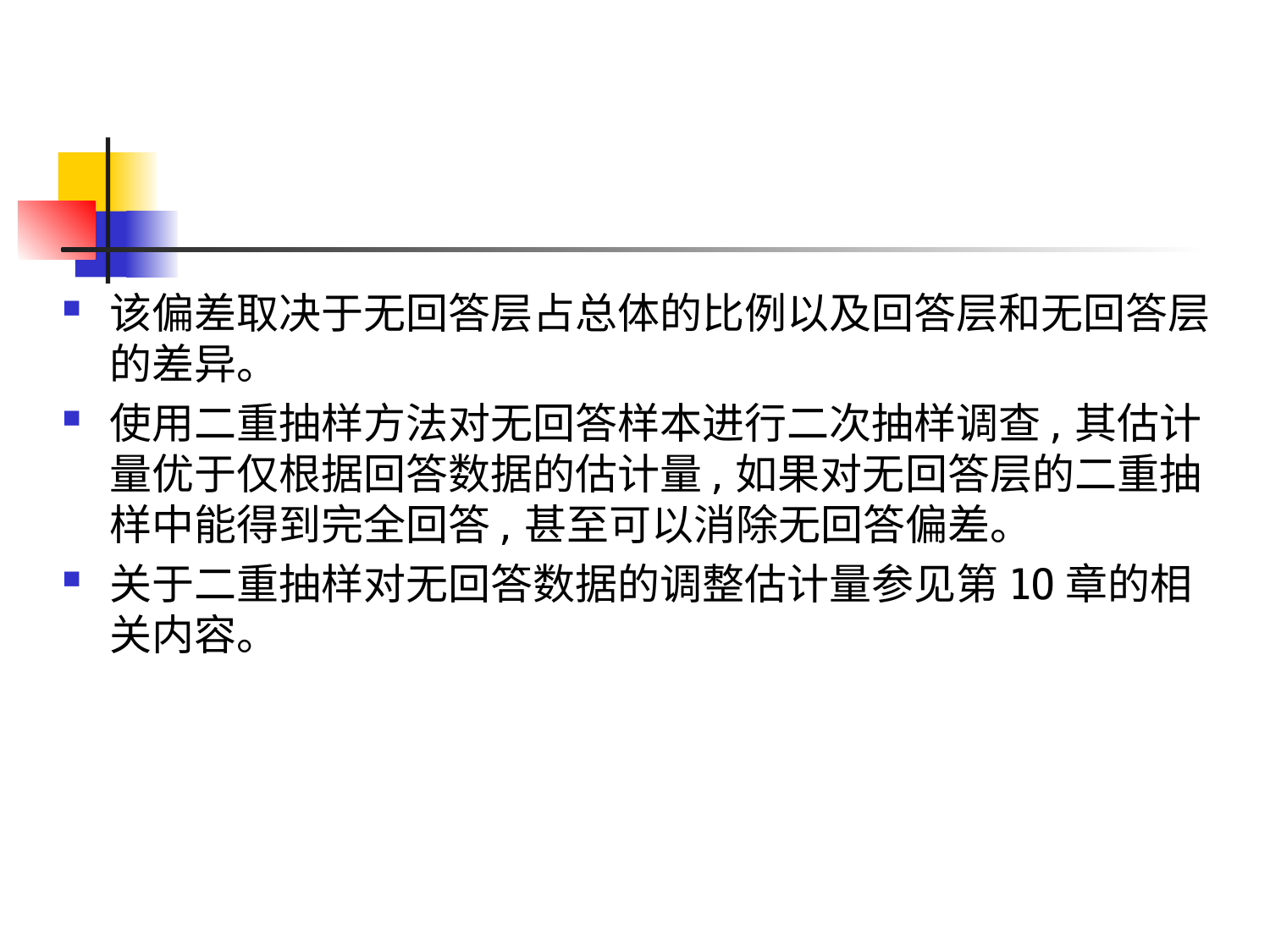

该偏差取决于无回答层占总体的比例以及回答层和无回答层的差异。
使用二重抽样方法对无回答样本进行二次抽样调查,其估计量优于仅根据回答数据的估计量,如果对无回答层的二重抽样中能得到完全回答,甚至可以消除无回答偏差。
关于二重抽样对无回答数据的调整估计量参见第10章的相关内容。